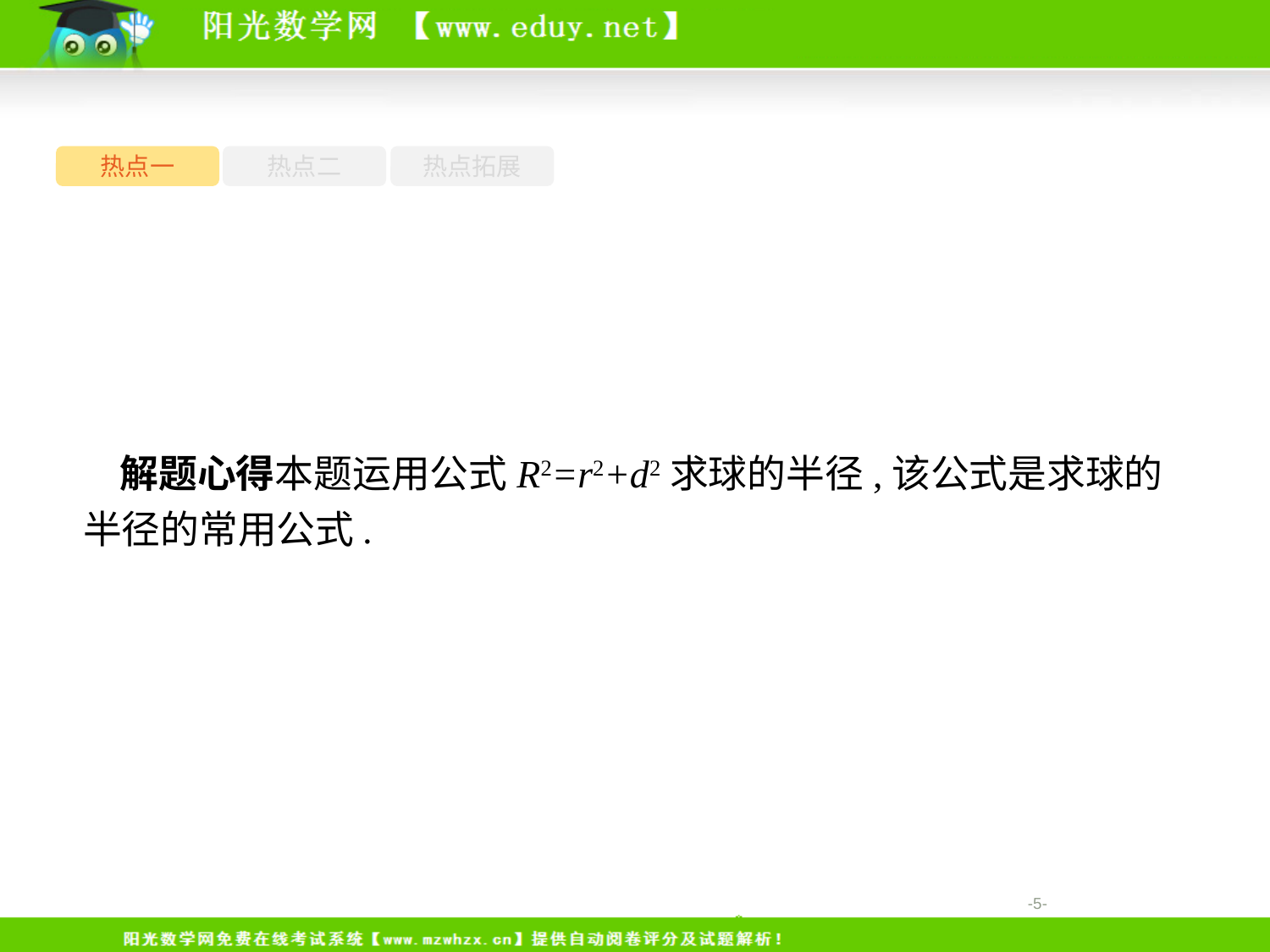

热点一
热点二
热点拓展
解题心得本题运用公式R2=r2+d2求球的半径,该公式是求球的半径的常用公式.
-5-